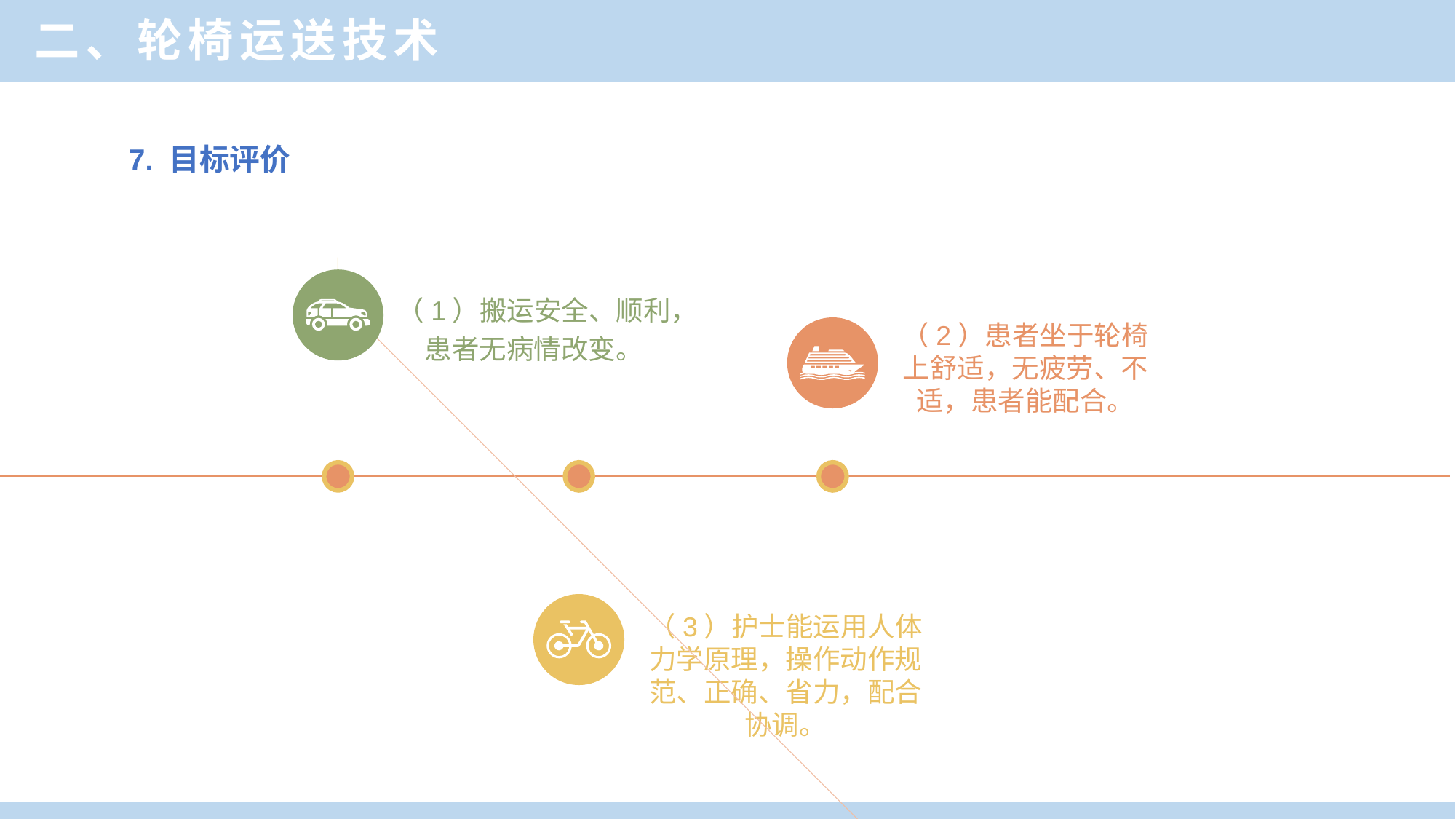

二、轮椅运送技术
7. 目标评价

（1）搬运安全、顺利，患者无病情改变。
（2）患者坐于轮椅上舒适，无疲劳、不适，患者能配合。

（3）护士能运用人体力学原理，操作动作规范、正确、省力，配合协调。